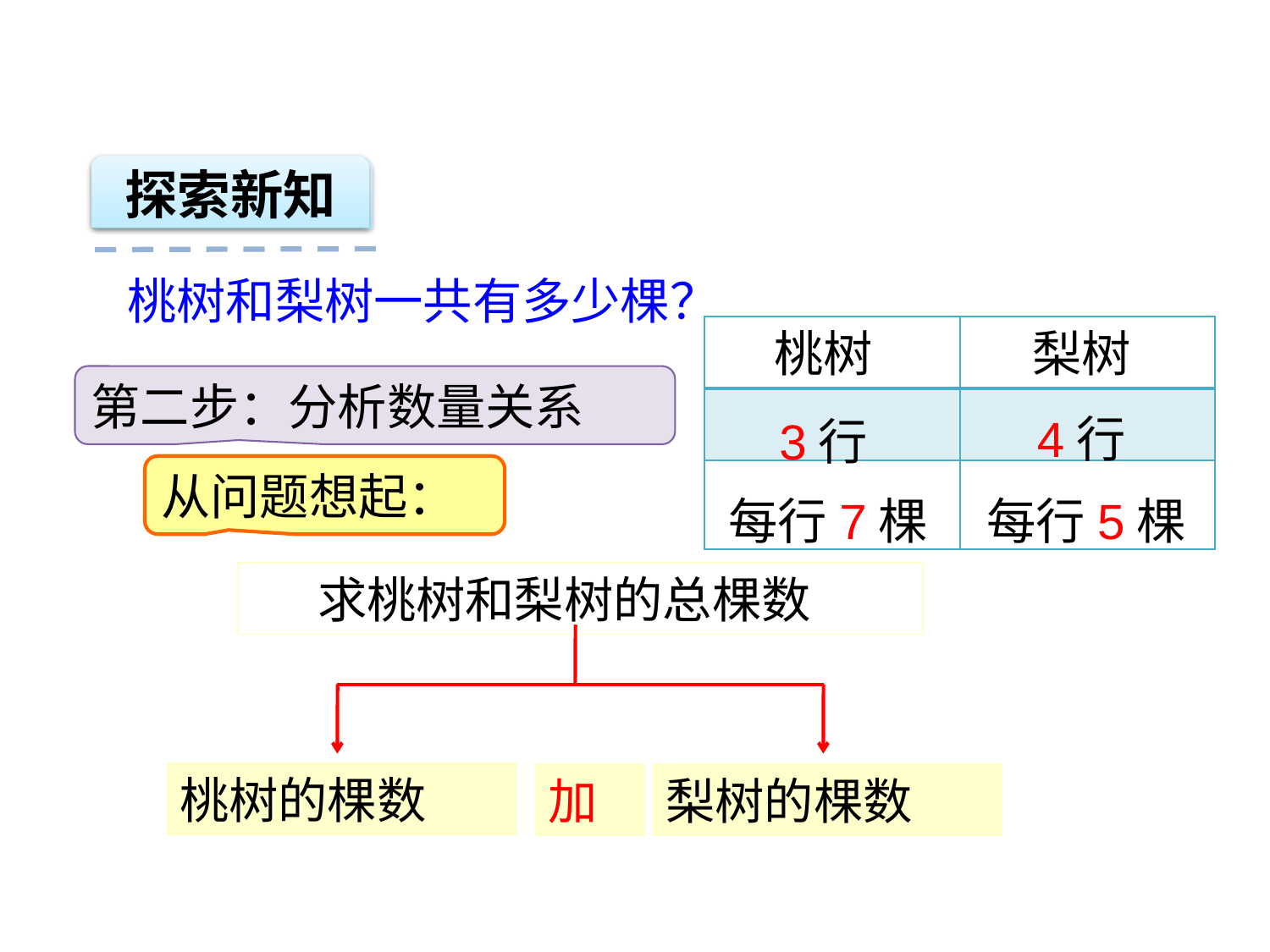

探索新知

桃树和梨树一共有多少棵？
桃树
|  |  |
| --- | --- |
|  |  |
|  |  |
梨树
第二步：分析数量关系
4行
3行
从问题想起：
每行7棵
每行5棵
     求桃树和梨树的总棵数
桃树的棵数
加
梨树的棵数